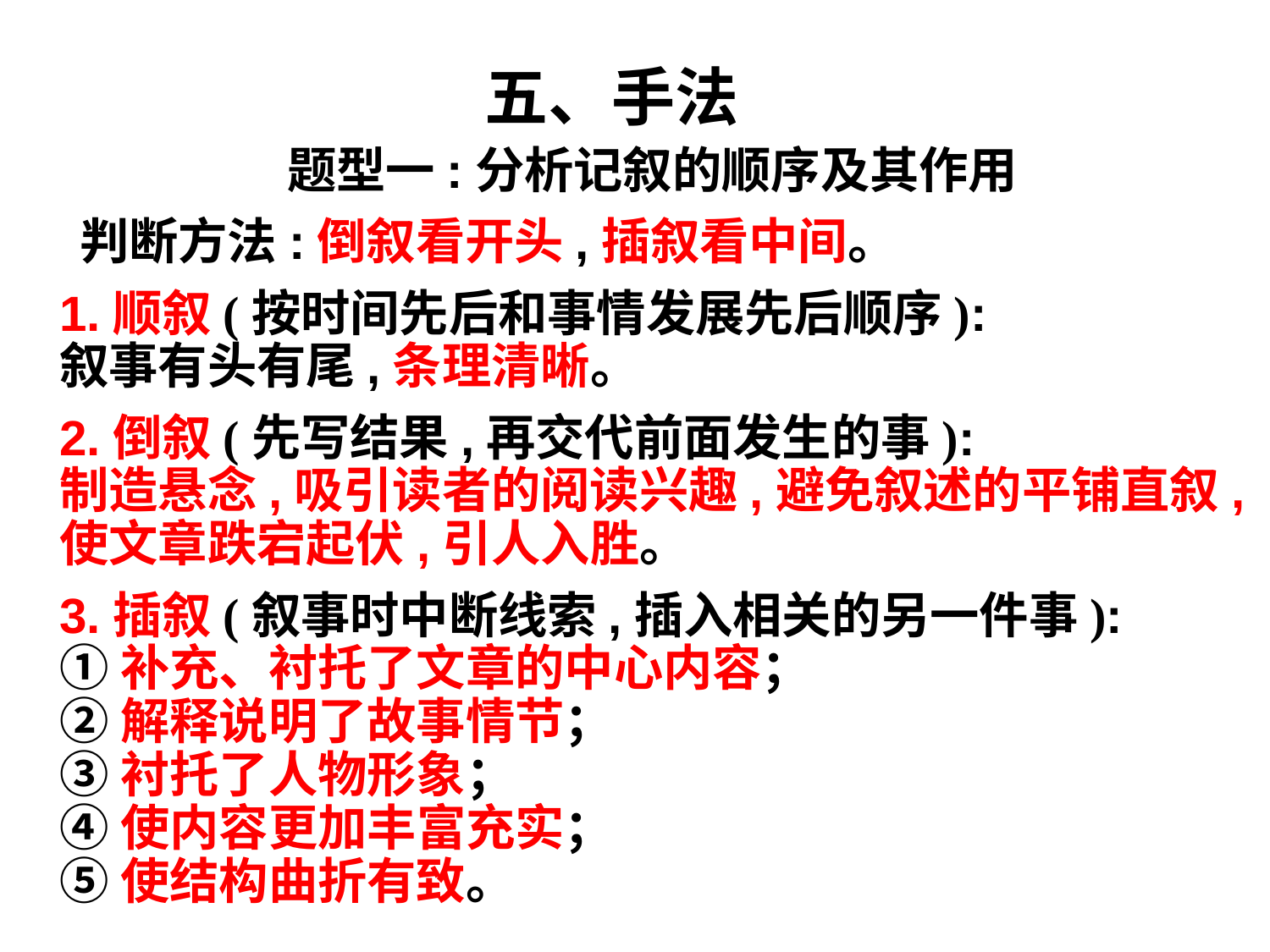

五、手法

题型一:分析记叙的顺序及其作用

判断方法:倒叙看开头,插叙看中间。
1.顺叙(按时间先后和事情发展先后顺序):
叙事有头有尾,条理清晰。
2.倒叙(先写结果,再交代前面发生的事):
制造悬念,吸引读者的阅读兴趣,避免叙述的平铺直叙,使文章跌宕起伏,引人入胜。
3.插叙(叙事时中断线索,插入相关的另一件事):
①补充、衬托了文章的中心内容；
②解释说明了故事情节；
③衬托了人物形象；
④使内容更加丰富充实；
⑤使结构曲折有致。